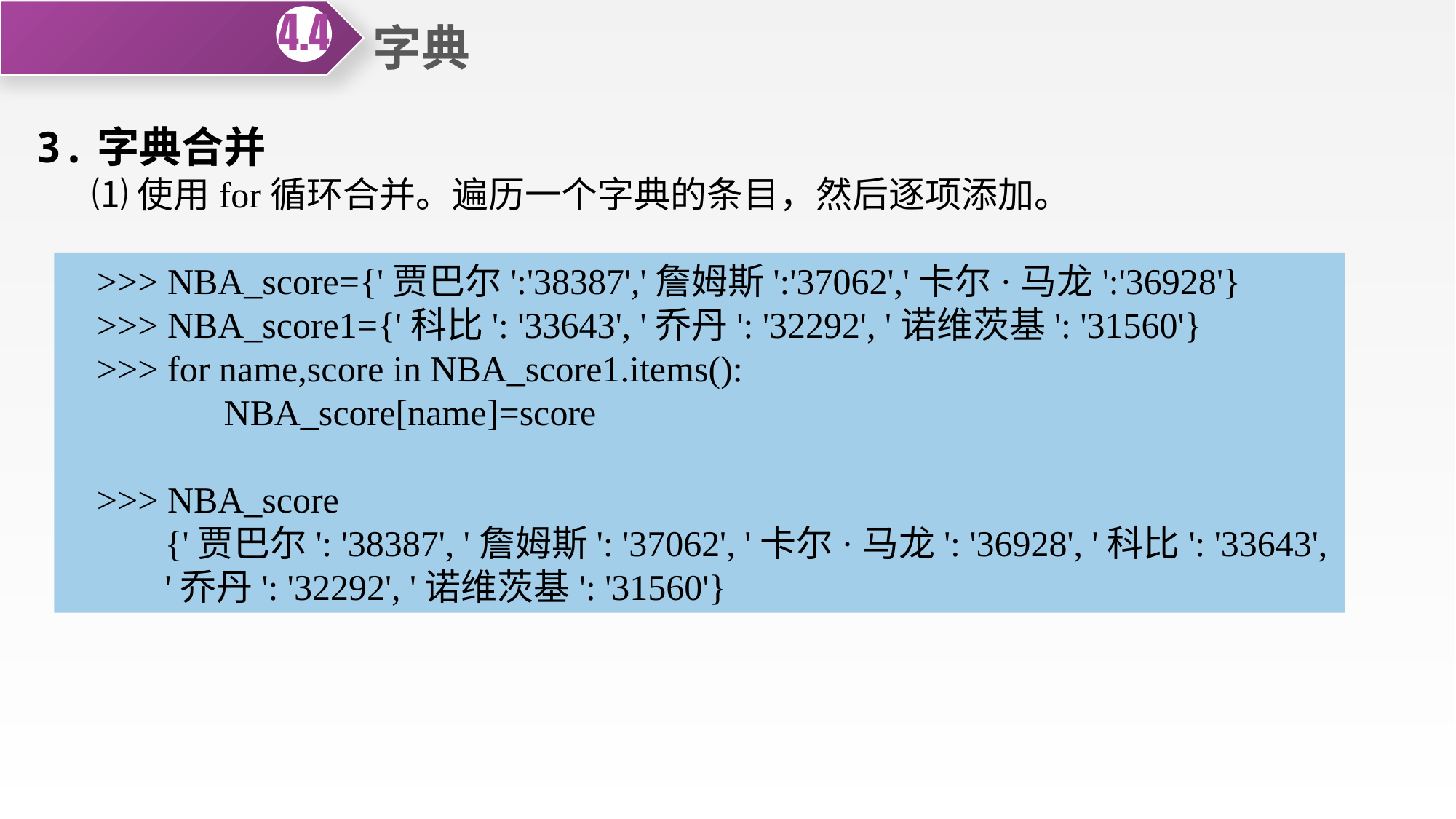

字典

4.4
3.字典合并
   ⑴使用for循环合并。遍历一个字典的条目，然后逐项添加。
>>> NBA_score={'贾巴尔':'38387','詹姆斯':'37062','卡尔·马龙':'36928'}
>>> NBA_score1={'科比': '33643', '乔丹': '32292', '诺维茨基': '31560'}
>>> for name,score in NBA_score1.items():
              NBA_score[name]=score

>>> NBA_score
    {'贾巴尔': '38387', '詹姆斯': '37062', '卡尔·马龙': '36928', '科比': '33643',
    '乔丹': '32292', '诺维茨基': '31560'}